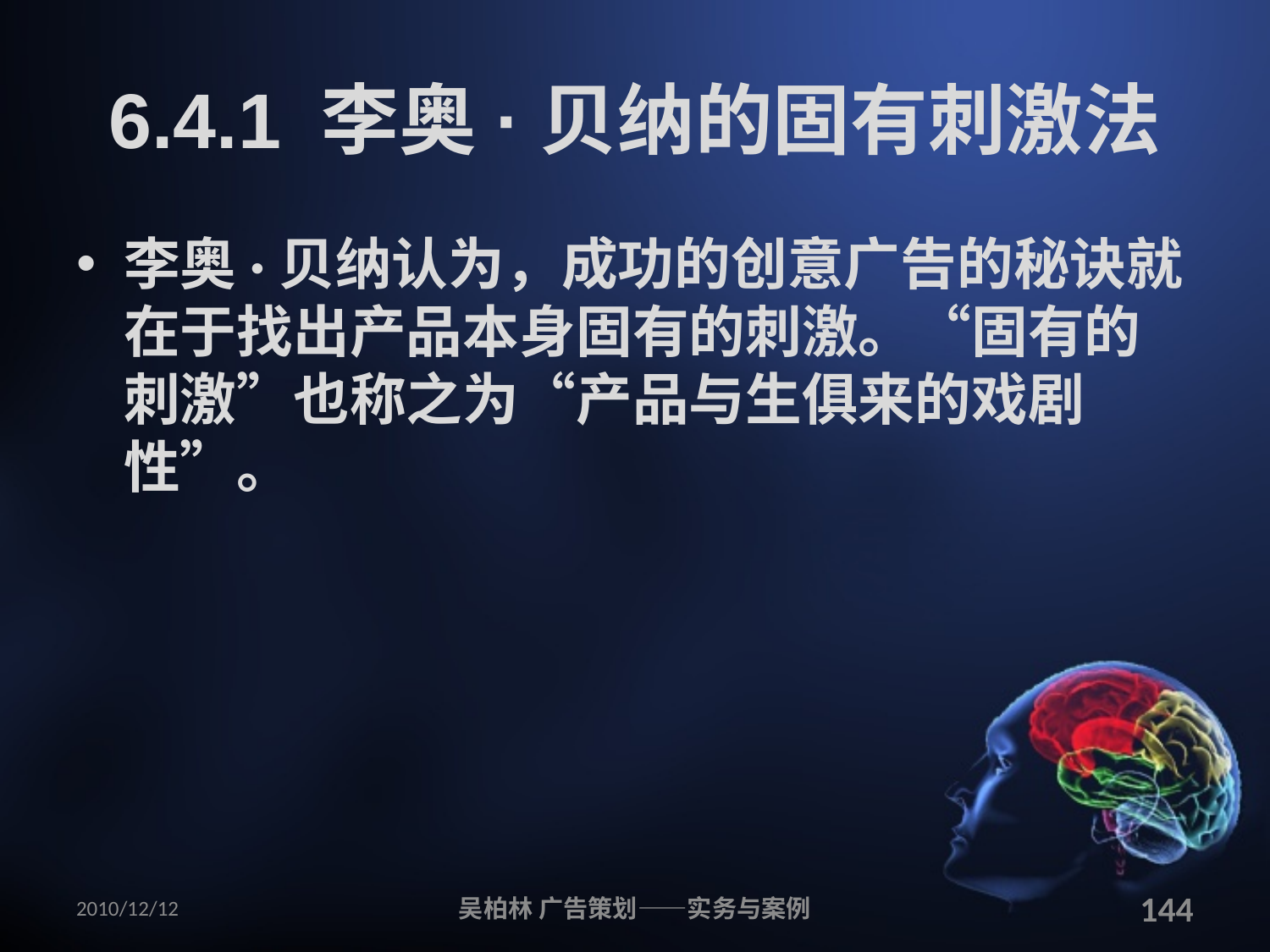

# 6.4.1 李奥·贝纳的固有刺激法
李奥·贝纳认为，成功的创意广告的秘诀就在于找出产品本身固有的刺激。“固有的刺激”也称之为“产品与生俱来的戏剧性”。

2010/12/12
吴柏林 广告策划——实务与案例
144